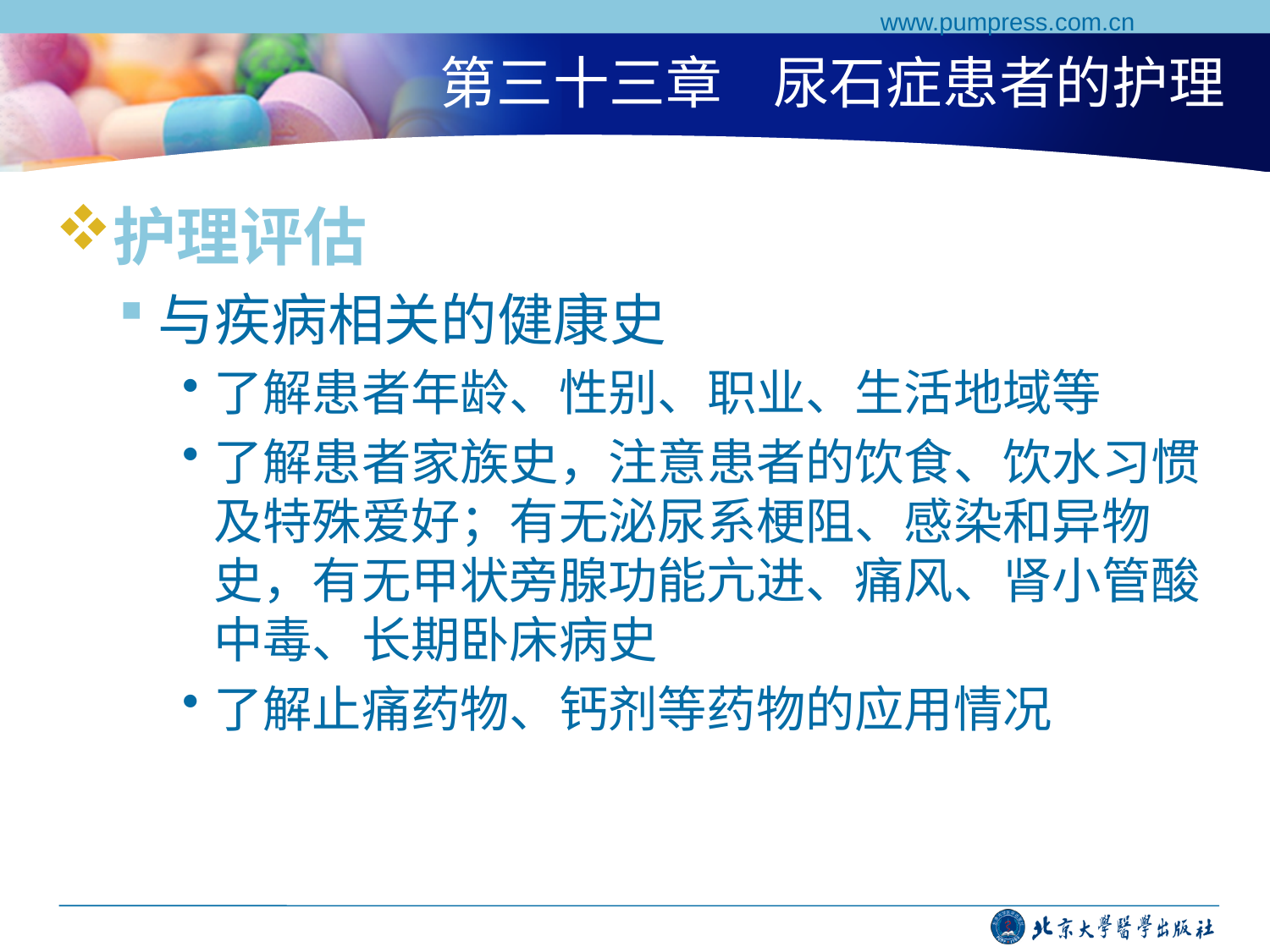

www.pumpress.com.cn
# 第三十三章    尿石症患者的护理
护理评估
与疾病相关的健康史
了解患者年龄、性别、职业、生活地域等
了解患者家族史，注意患者的饮食、饮水习惯及特殊爱好；有无泌尿系梗阻、感染和异物史，有无甲状旁腺功能亢进、痛风、肾小管酸中毒、长期卧床病史
了解止痛药物、钙剂等药物的应用情况